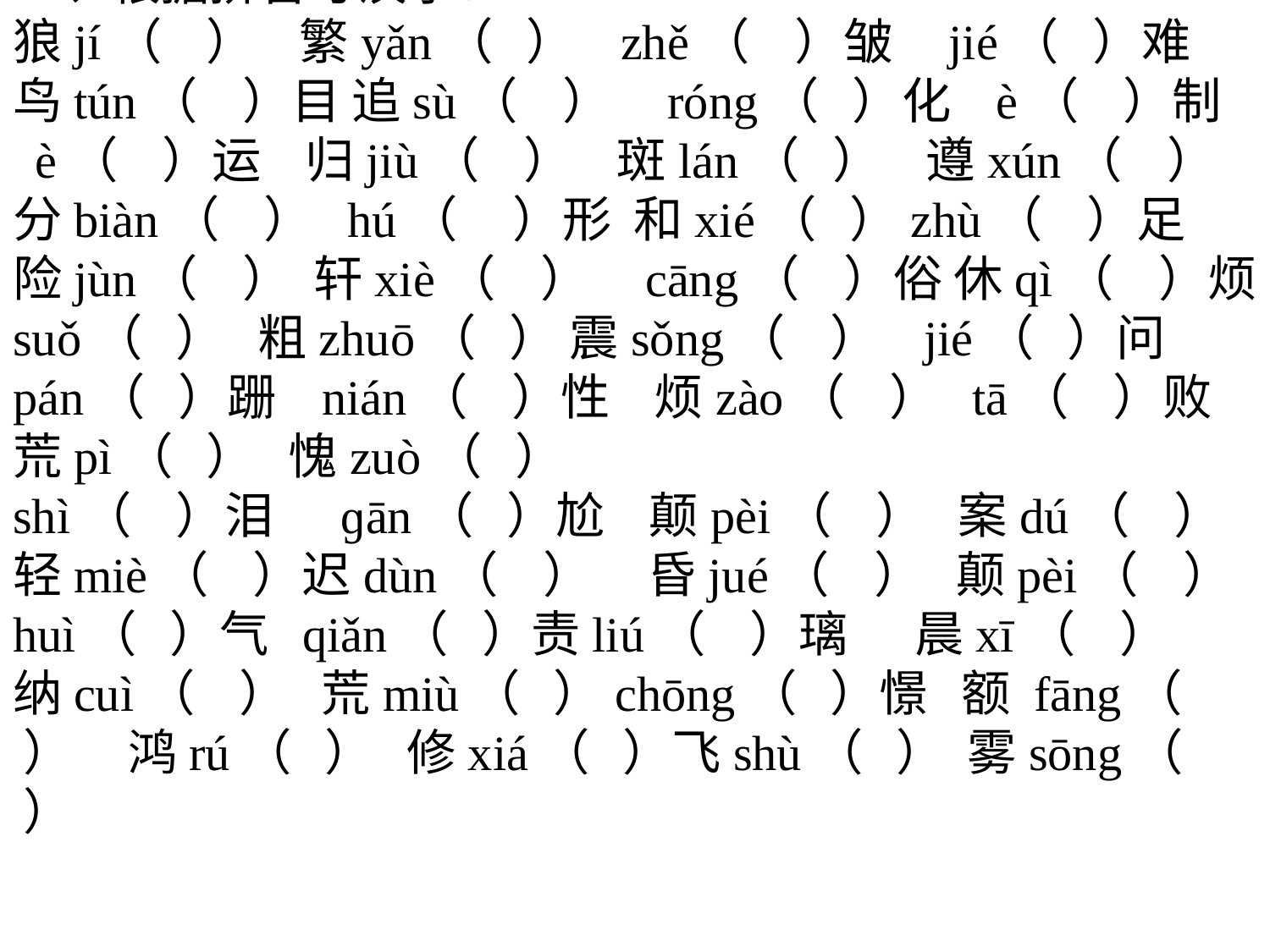

二、根据拼音写汉字：
狼jí（    ）    繁yǎn（   ）   zhě（    ）皱    jié（   ）难   鸟tún（    ）目 追sù（    ）    róng（   ）化   è（    ）制     è（    ）运    归jiù（    ）    斑lán（   ）    遵xún（    ）  分biàn（    ）  hú（     ）形  和xié（   ）zhù（    ）足   险jùn（    ）  轩xiè（    ）    cāng（    ）俗 休qì（    ）烦suǒ（   ）   粗zhuō（   ） 震sǒng（    ）   jié（   ）问    pán（   ）跚   nián（    ）性    烦zào（    ）  tā（    ）败    荒pì（   ）   愧zuò（   ）
shì（    ）泪     ɡān（   ）尬    颠pèi（    ）   案dú（    ）   轻miè（    ）迟dùn（    ）     昏jué（    ）   颠pèi（    ）   huì（   ）气  qiǎn（   ）责liú（    ）璃      晨xī（    ）    纳cuì（    ）   荒miù（   ）chōng（   ）憬   额 fāng（   ）     鸿rú（   ）   修xiá（   ）飞shù（   ）  雾sōng（   ）